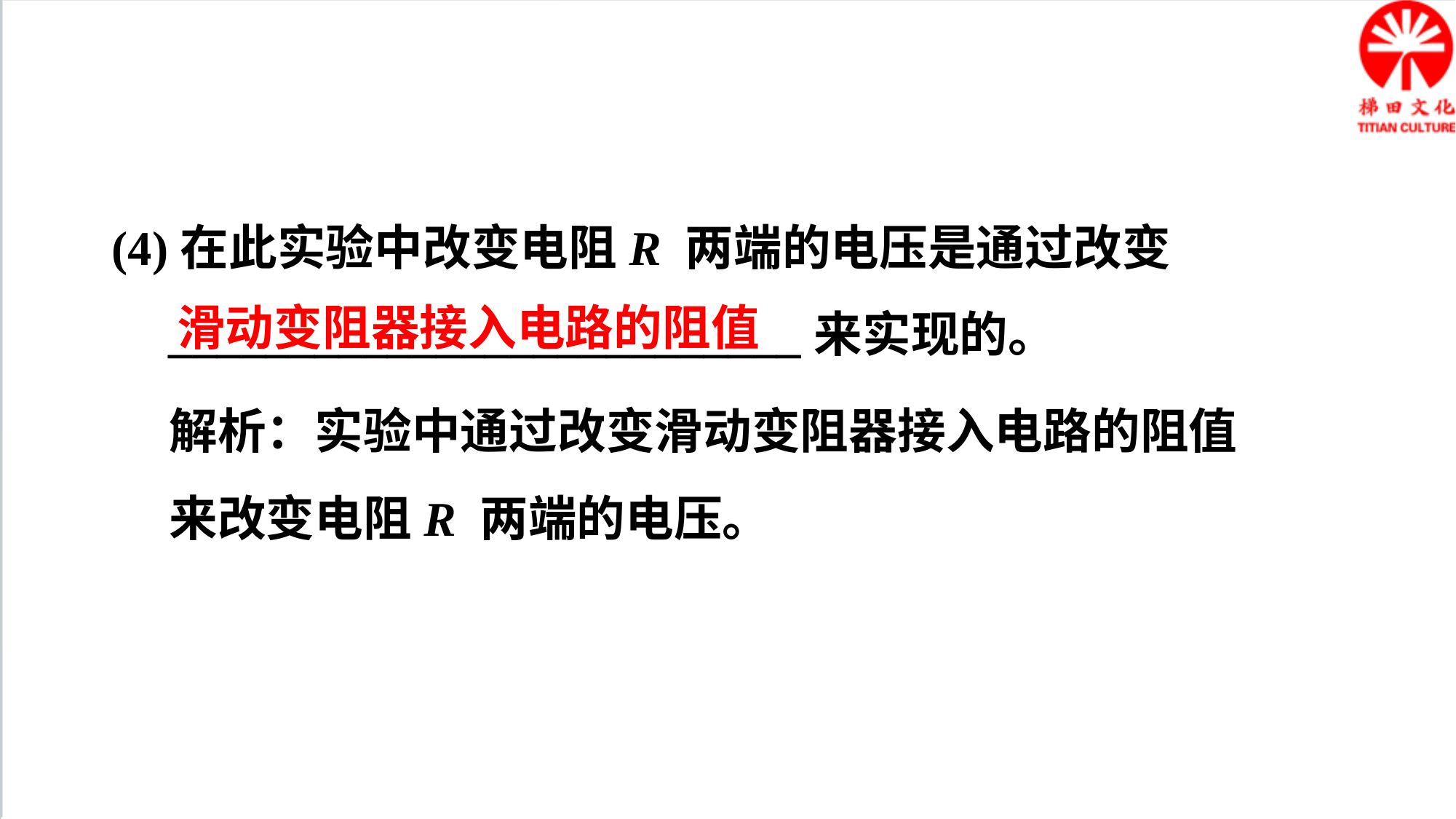

(4)在此实验中改变电阻R 两端的电压是通过改变
__________________________来实现的。
滑动变阻器接入电路的阻值
解析：实验中通过改变滑动变阻器接入电路的阻值来改变电阻R 两端的电压。